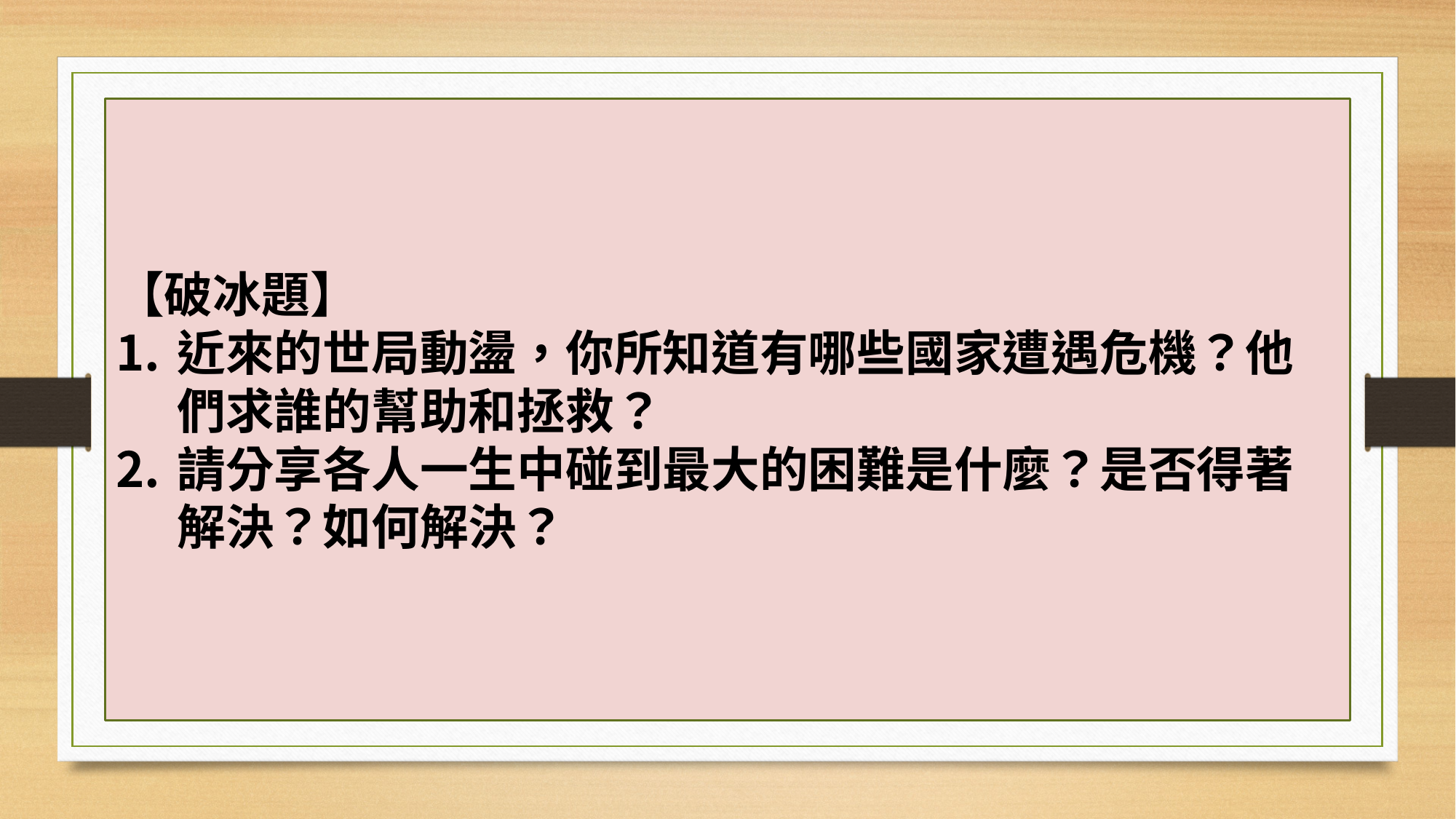

【破冰題】
近來的世局動盪，你所知道有哪些國家遭遇危機？他們求誰的幫助和拯救？
請分享各人一生中碰到最大的困難是什麼？是否得著解決？如何解決？
#